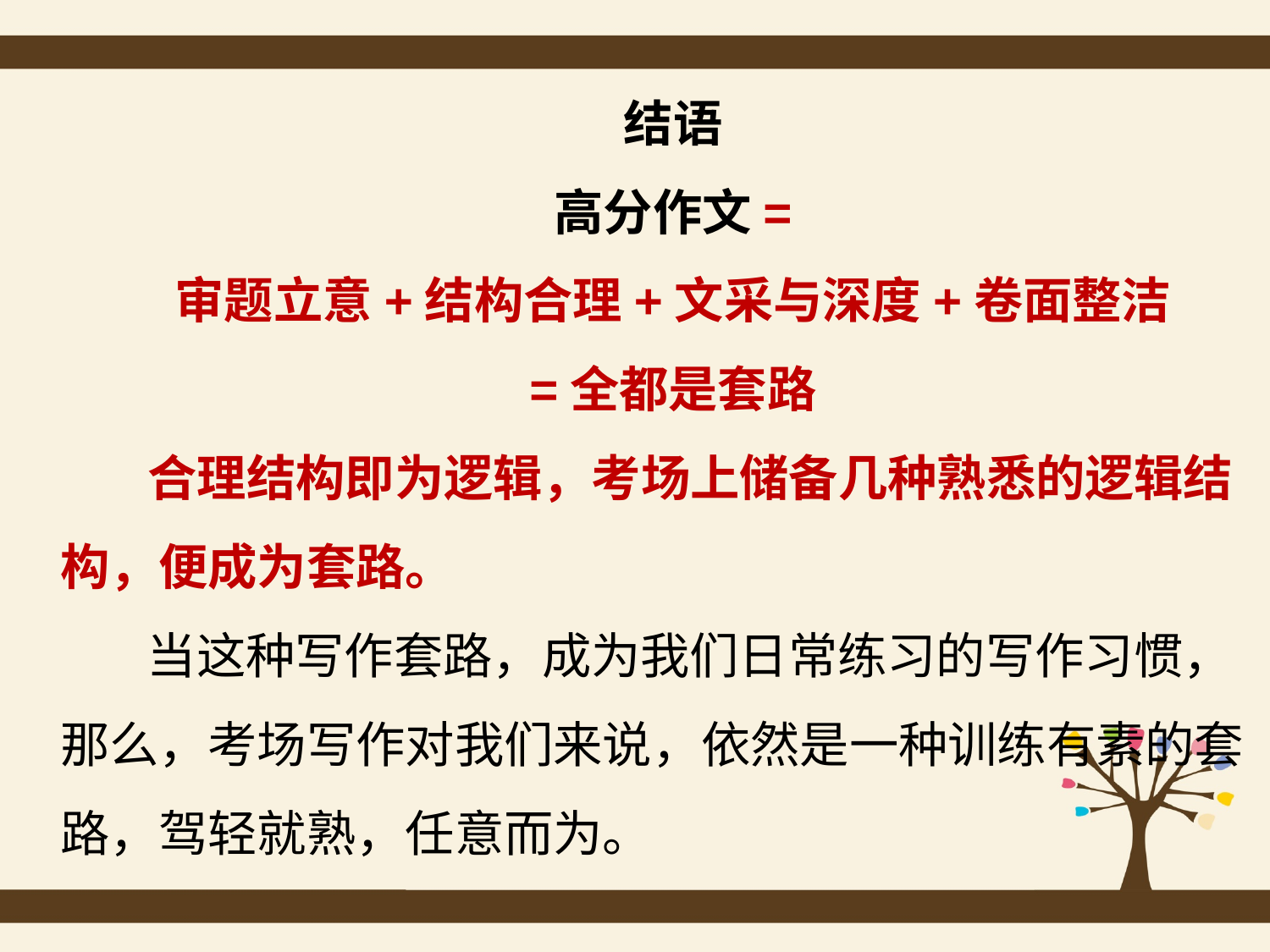

结语
高分作文=
审题立意+结构合理+文采与深度+卷面整洁
=全都是套路
   合理结构即为逻辑，考场上储备几种熟悉的逻辑结构，便成为套路。
   当这种写作套路，成为我们日常练习的写作习惯，那么，考场写作对我们来说，依然是一种训练有素的套路，驾轻就熟，任意而为。